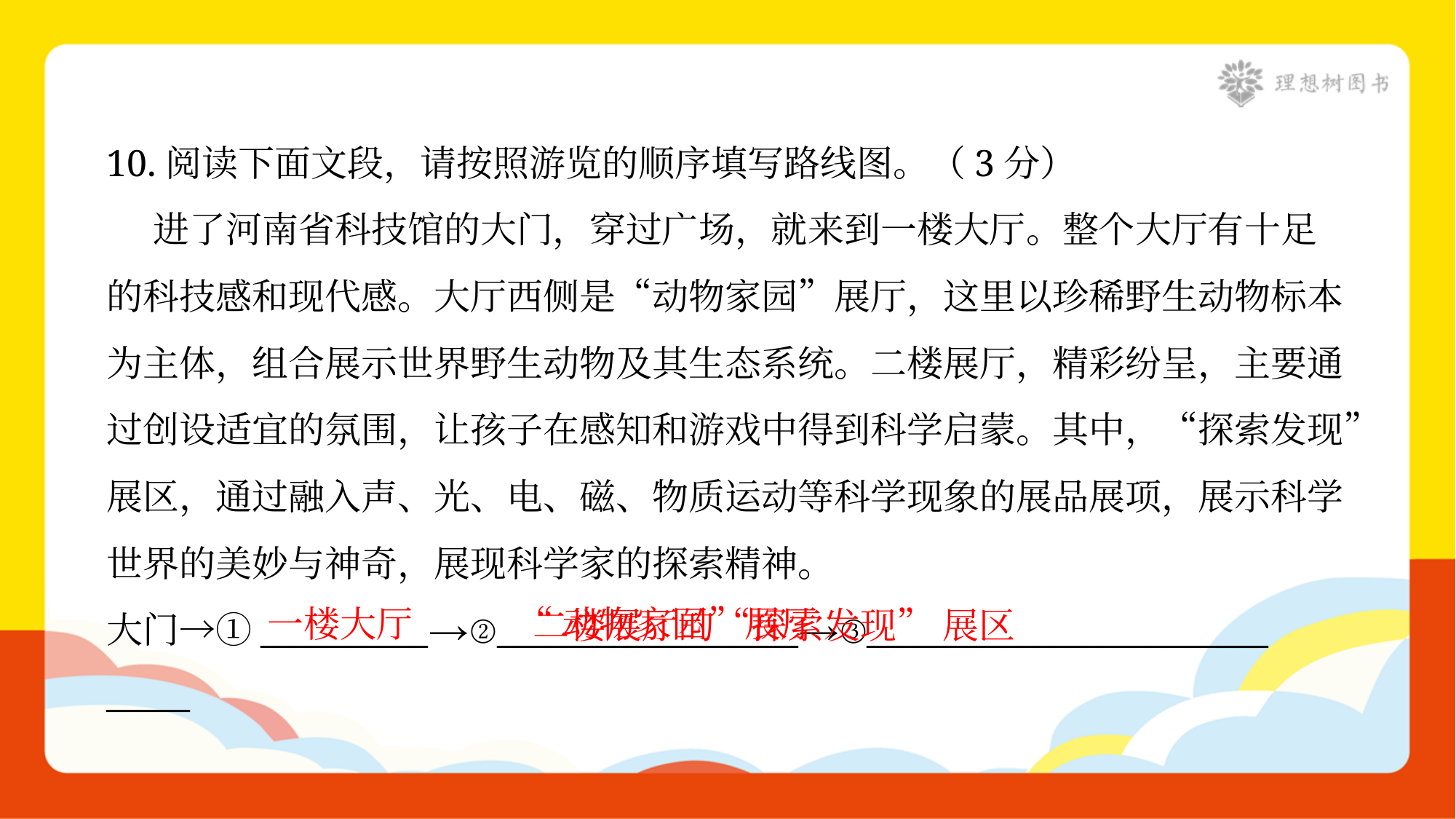

10.阅读下面文段，请按照游览的顺序填写路线图。（3分）
    进了河南省科技馆的大门，穿过广场，就来到一楼大厅。整个大厅有十足
的科技感和现代感。大厅西侧是“动物家园”展厅，这里以珍稀野生动物标本
为主体，组合展示世界野生动物及其生态系统。二楼展厅，精彩纷呈，主要通
过创设适宜的氛围，让孩子在感知和游戏中得到科学启蒙。其中，“探索发现”
展区，通过融入声、光、电、磁、物质运动等科学现象的展品展项，展示科学
世界的美妙与神奇，展现科学家的探索精神。
大门→①__________→②__________________→③________________________
_____
                                             二楼展厅的“探索发现” 展区
一楼大厅
“动物家园”展厅